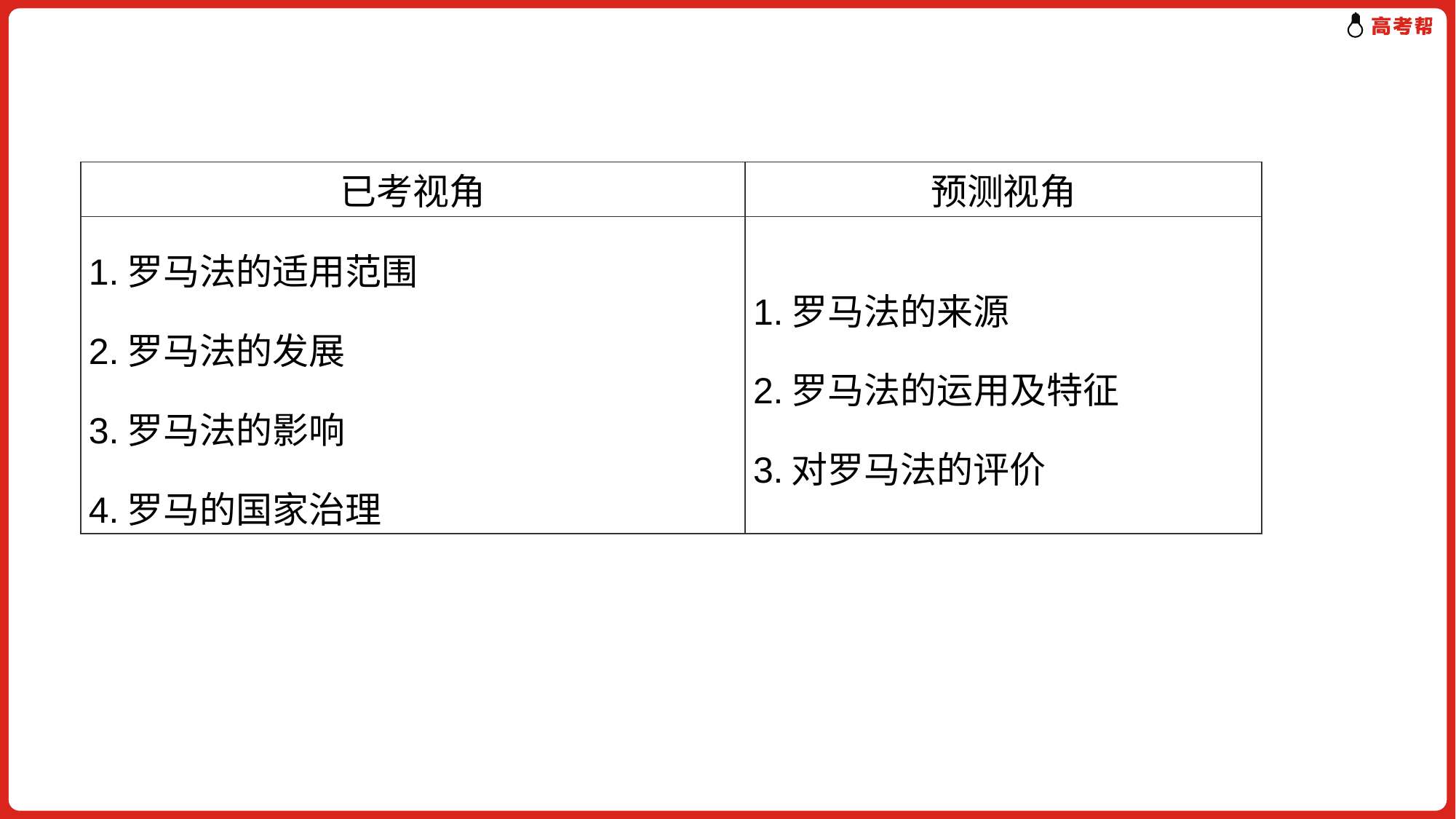

| 已考视角 | 预测视角 |
| --- | --- |
| 1.罗马法的适用范围 2.罗马法的发展 3.罗马法的影响 4.罗马的国家治理 | 1.罗马法的来源 2.罗马法的运用及特征 3.对罗马法的评价 |